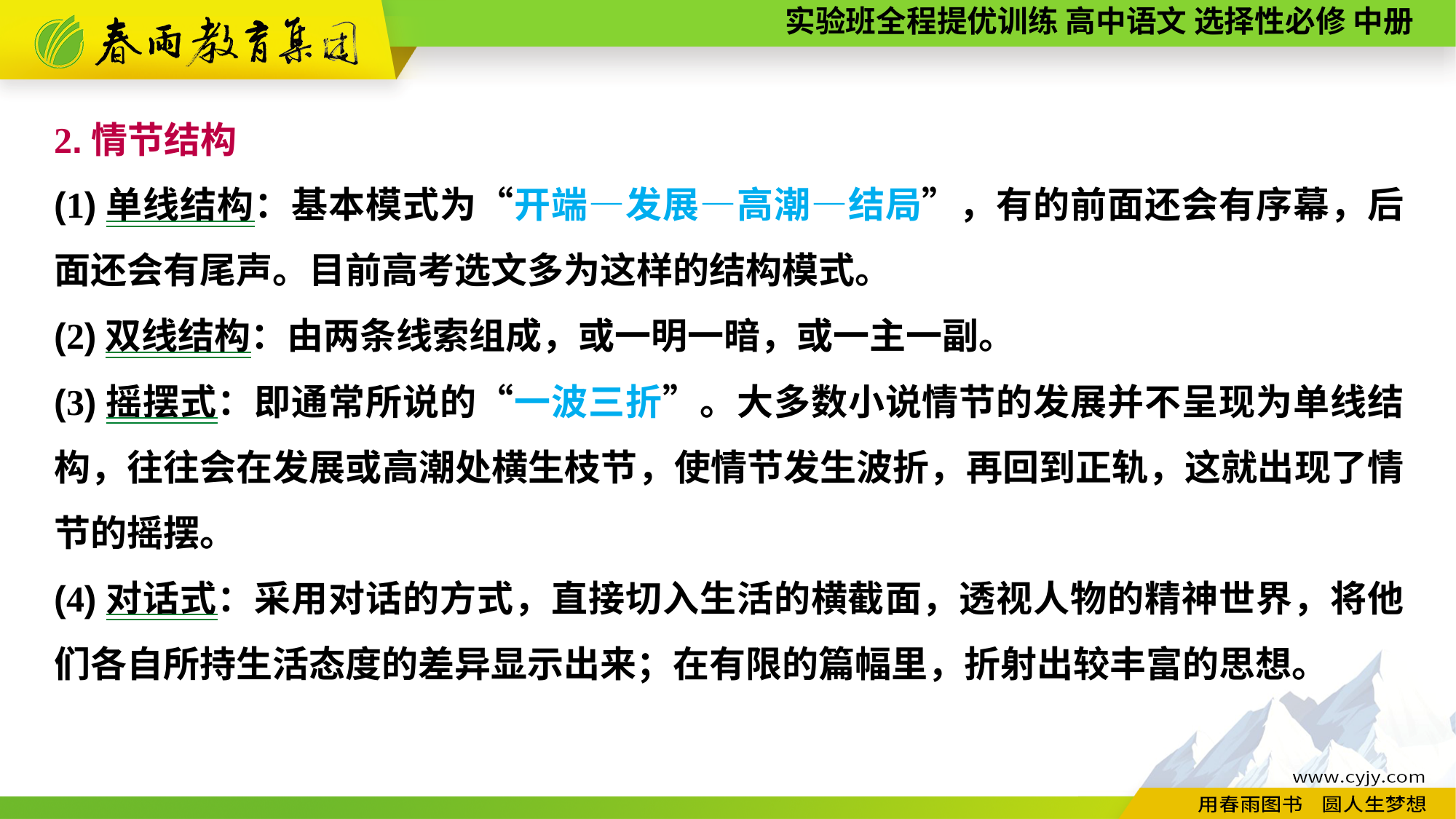

2.情节结构
(1)单线结构：基本模式为“开端—发展—高潮—结局”，有的前面还会有序幕，后面还会有尾声。目前高考选文多为这样的结构模式。
(2)双线结构：由两条线索组成，或一明一暗，或一主一副。
(3)摇摆式：即通常所说的“一波三折”。大多数小说情节的发展并不呈现为单线结构，往往会在发展或高潮处横生枝节，使情节发生波折，再回到正轨，这就出现了情节的摇摆。
(4)对话式：采用对话的方式，直接切入生活的横截面，透视人物的精神世界，将他们各自所持生活态度的差异显示出来；在有限的篇幅里，折射出较丰富的思想。